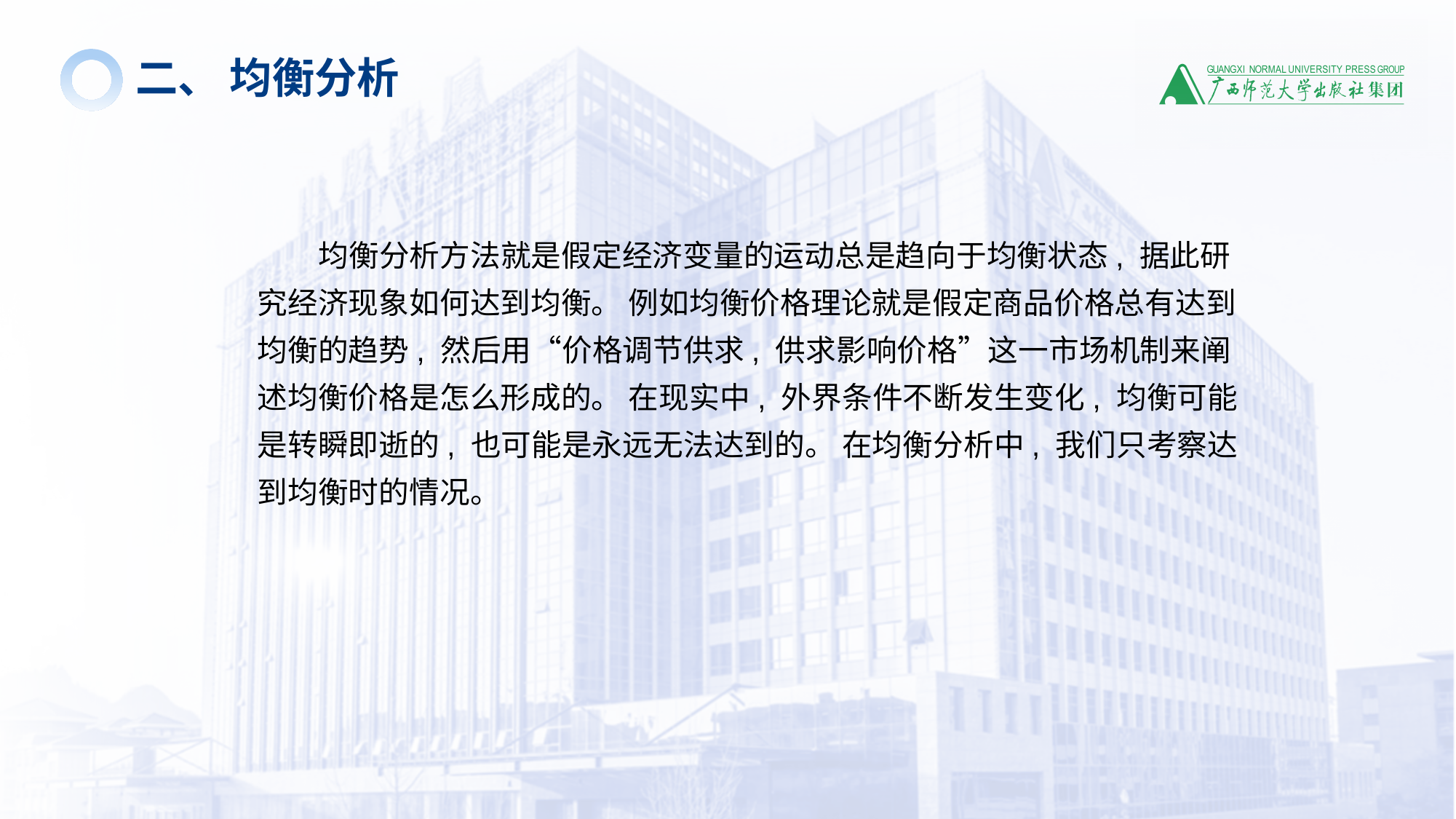

二、 均衡分析

        均衡分析方法就是假定经济变量的运动总是趋向于均衡状态, 据此研究经济现象如何达到均衡。 例如均衡价格理论就是假定商品价格总有达到均衡的趋势, 然后用“价格调节供求, 供求影响价格”这一市场机制来阐述均衡价格是怎么形成的。 在现实中, 外界条件不断发生变化, 均衡可能是转瞬即逝的, 也可能是永远无法达到的。 在均衡分析中, 我们只考察达到均衡时的情况。